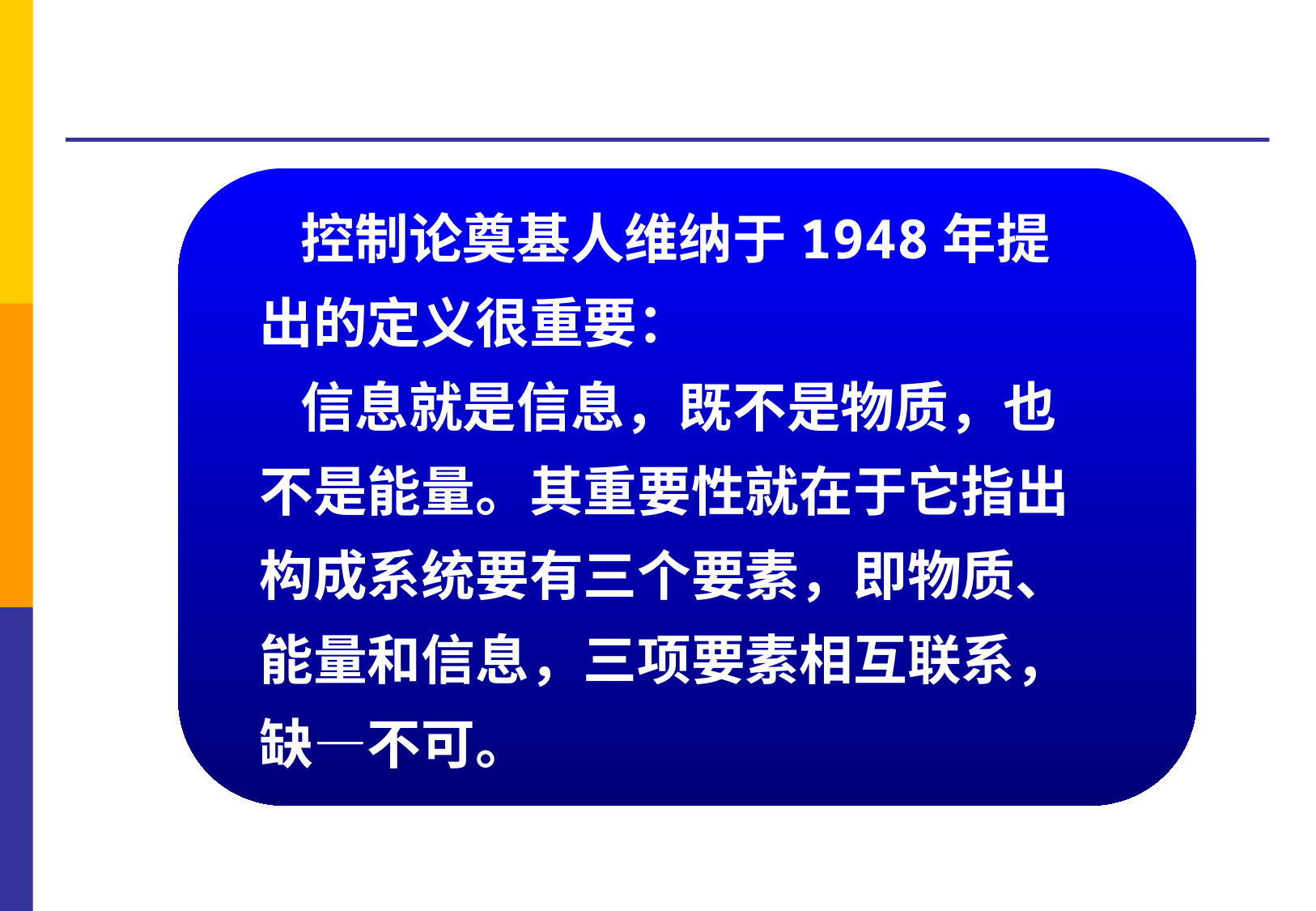

控制论奠基人维纳于1948年提出的定义很重要：
      信息就是信息，既不是物质，也不是能量。其重要性就在于它指出构成系统要有三个要素，即物质、能量和信息，三项要素相互联系，缺—不可。